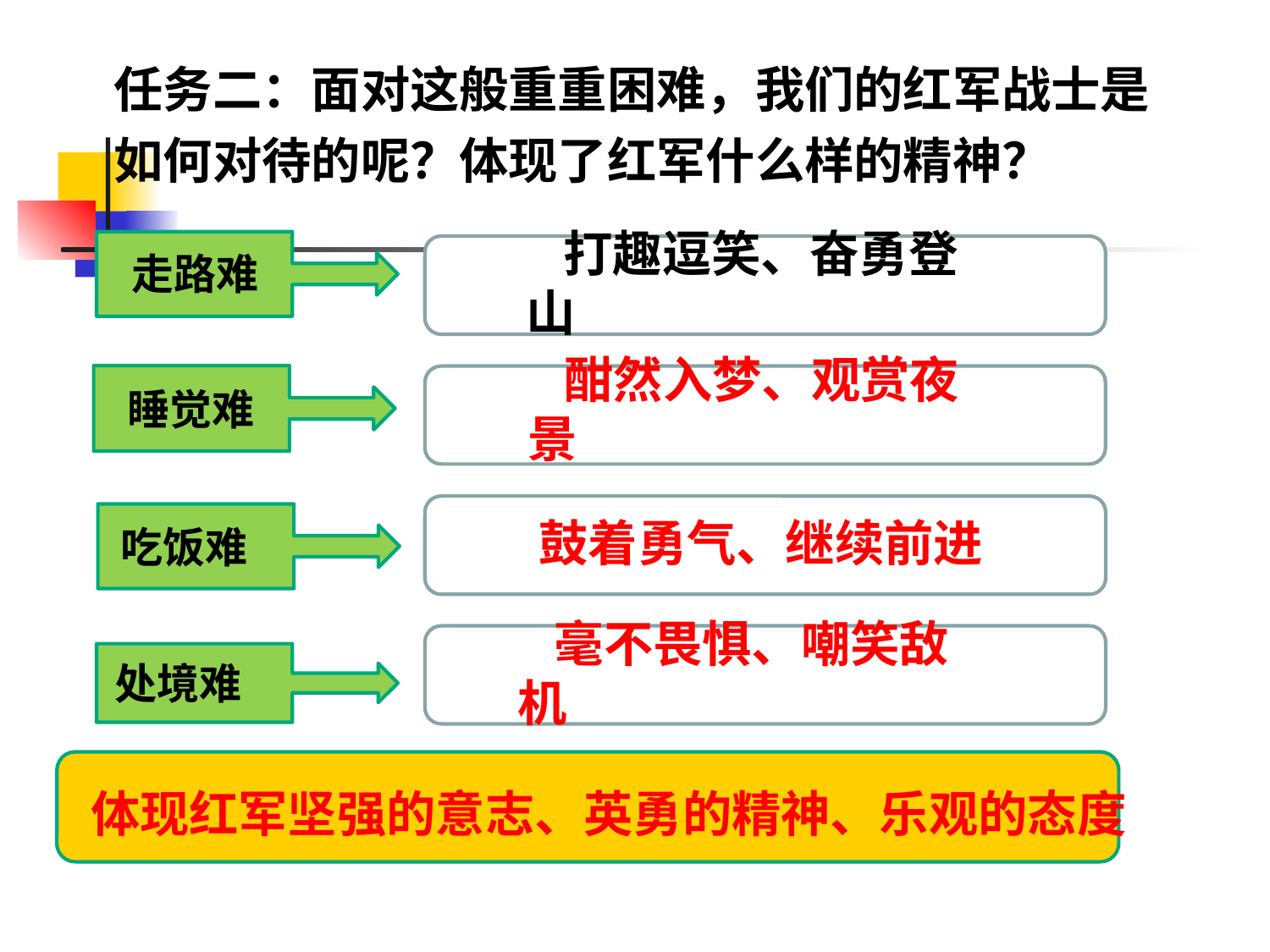

任务二：面对这般重重困难，我们的红军战士是如何对待的呢？体现了红军什么样的精神？

走路难
打趣逗笑、奋勇登山

酣然入梦、观赏夜景
睡觉难
第一部分

鼓着勇气、继续前进
吃饭难

毫不畏惧、嘲笑敌机

处境难

体现红军坚强的意志、英勇的精神、乐观的态度